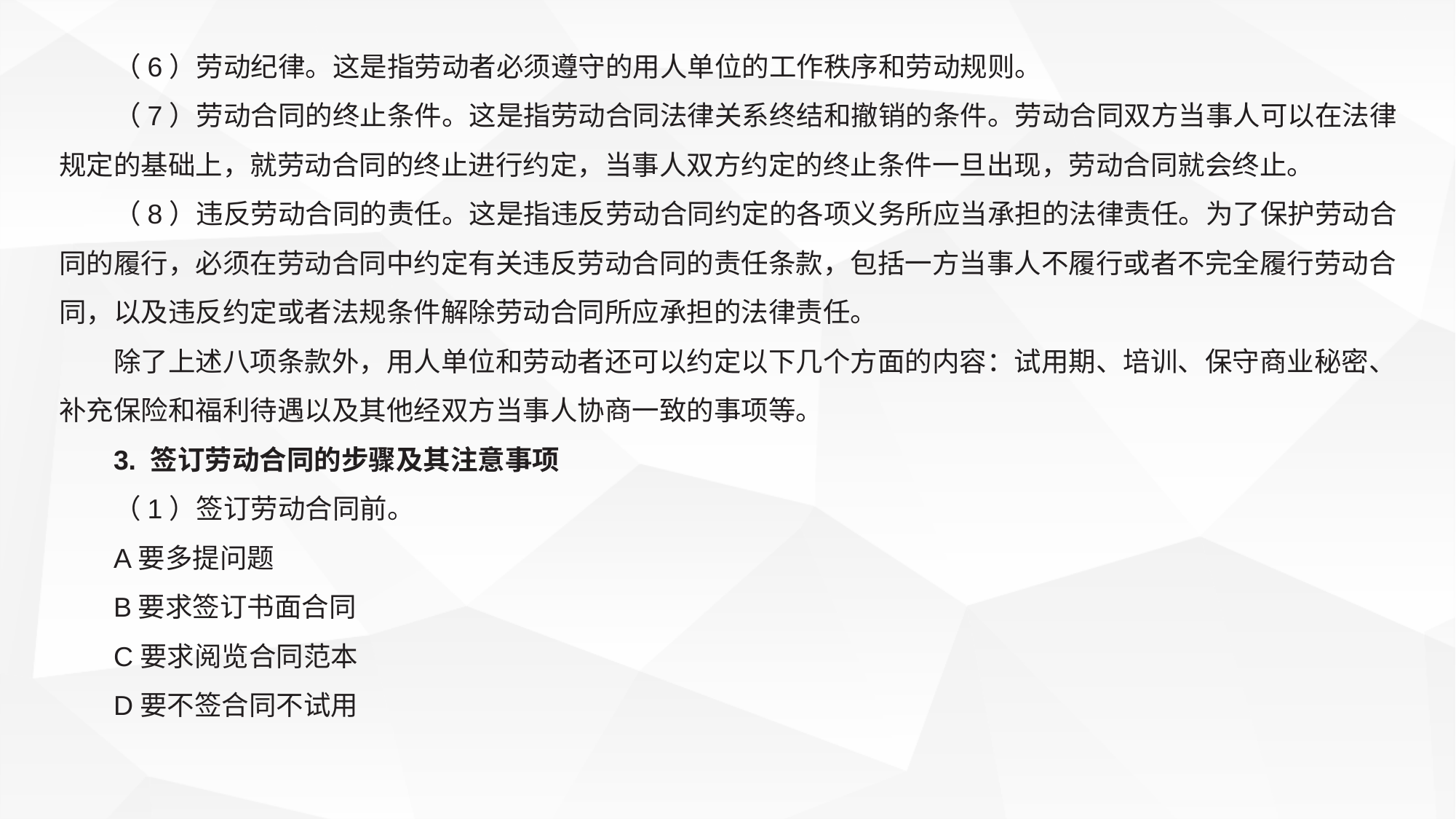

（6）劳动纪律。这是指劳动者必须遵守的用人单位的工作秩序和劳动规则。
（7）劳动合同的终止条件。这是指劳动合同法律关系终结和撤销的条件。劳动合同双方当事人可以在法律规定的基础上，就劳动合同的终止进行约定，当事人双方约定的终止条件一旦出现，劳动合同就会终止。
（8）违反劳动合同的责任。这是指违反劳动合同约定的各项义务所应当承担的法律责任。为了保护劳动合同的履行，必须在劳动合同中约定有关违反劳动合同的责任条款，包括一方当事人不履行或者不完全履行劳动合同，以及违反约定或者法规条件解除劳动合同所应承担的法律责任。
除了上述八项条款外，用人单位和劳动者还可以约定以下几个方面的内容：试用期、培训、保守商业秘密、补充保险和福利待遇以及其他经双方当事人协商一致的事项等。
3. 签订劳动合同的步骤及其注意事项
（1）签订劳动合同前。
A要多提问题
B要求签订书面合同
C要求阅览合同范本
D要不签合同不试用